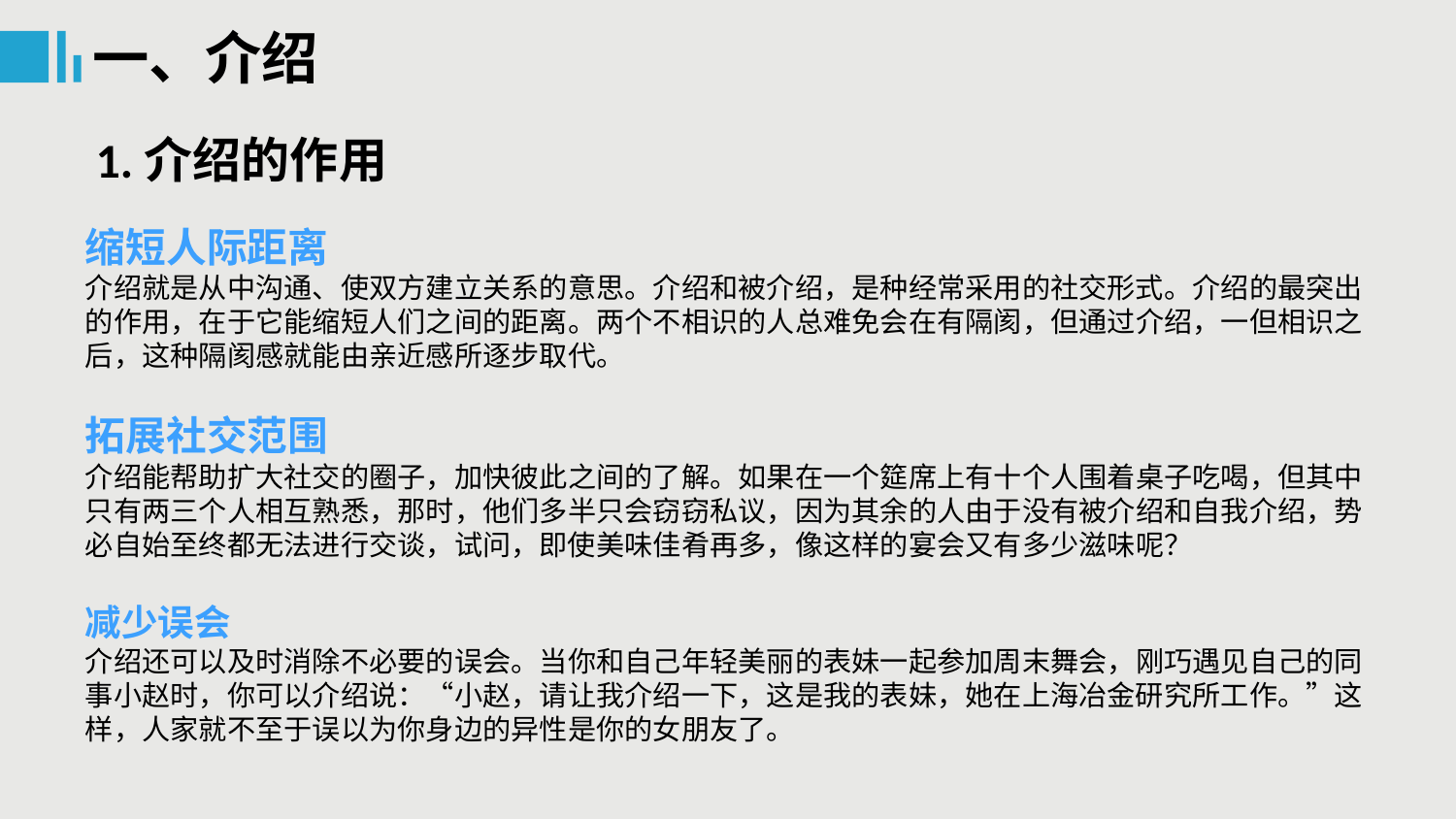

一、介绍

1.介绍的作用
缩短人际距离
介绍就是从中沟通、使双方建立关系的意思。介绍和被介绍，是种经常采用的社交形式。介绍的最突出的作用，在于它能缩短人们之间的距离。两个不相识的人总难免会在有隔阂，但通过介绍，一但相识之后，这种隔阂感就能由亲近感所逐步取代。

拓展社交范围
介绍能帮助扩大社交的圈子，加快彼此之间的了解。如果在一个筵席上有十个人围着桌子吃喝，但其中只有两三个人相互熟悉，那时，他们多半只会窃窃私议，因为其余的人由于没有被介绍和自我介绍，势必自始至终都无法进行交谈，试问，即使美味佳肴再多，像这样的宴会又有多少滋味呢？

减少误会
介绍还可以及时消除不必要的误会。当你和自己年轻美丽的表妹一起参加周末舞会，刚巧遇见自己的同事小赵时，你可以介绍说：“小赵，请让我介绍一下，这是我的表妹，她在上海冶金研究所工作。”这样，人家就不至于误以为你身边的异性是你的女朋友了。